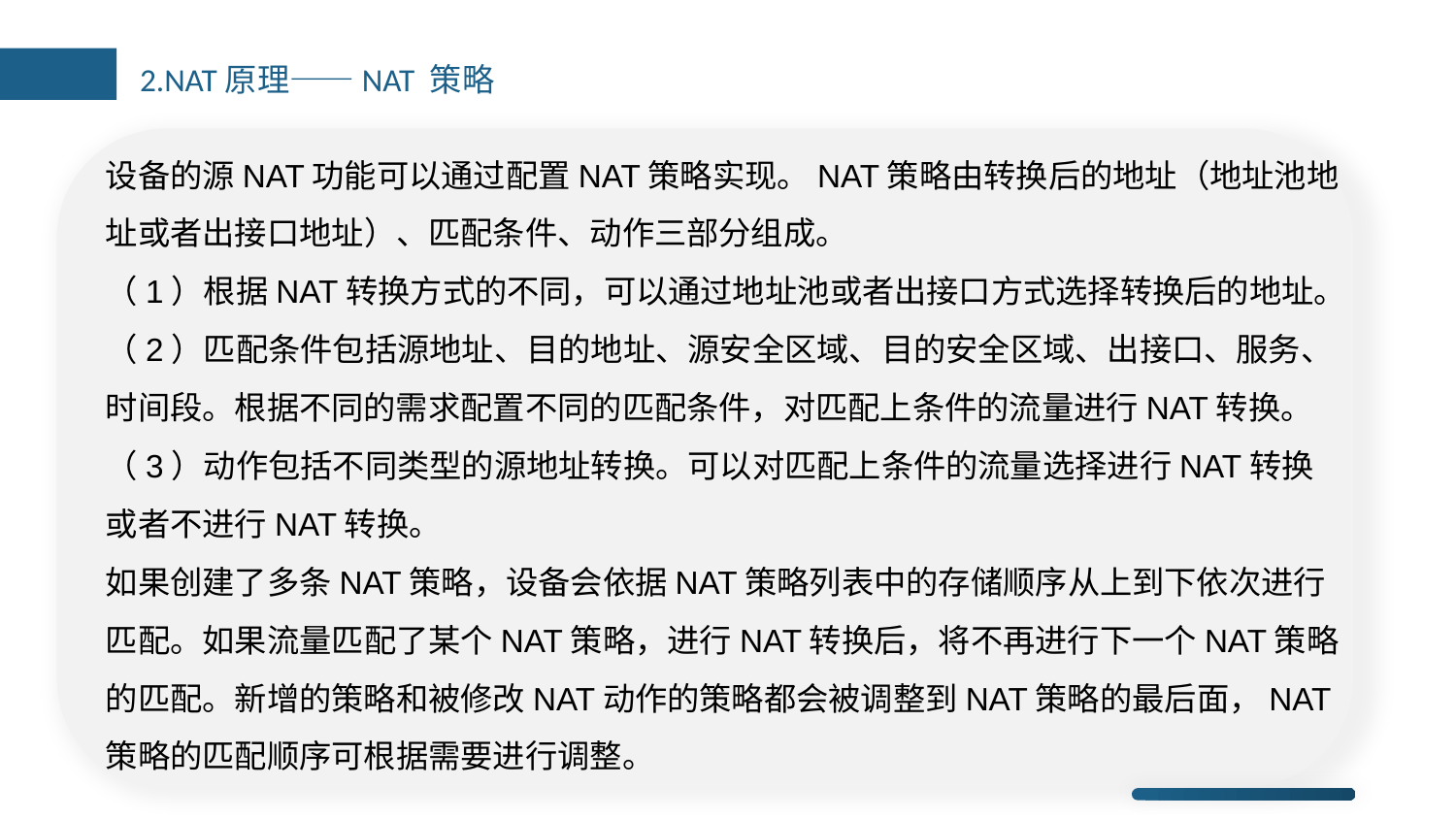

2.NAT原理——NAT 策略

设备的源NAT功能可以通过配置NAT策略实现。NAT策略由转换后的地址（地址池地址或者出接口地址）、匹配条件、动作三部分组成。
（1）根据NAT转换方式的不同，可以通过地址池或者出接口方式选择转换后的地址。
（2）匹配条件包括源地址、目的地址、源安全区域、目的安全区域、出接口、服务、时间段。根据不同的需求配置不同的匹配条件，对匹配上条件的流量进行NAT转换。
（3）动作包括不同类型的源地址转换。可以对匹配上条件的流量选择进行NAT转换或者不进行NAT转换。
如果创建了多条NAT策略，设备会依据NAT策略列表中的存储顺序从上到下依次进行匹配。如果流量匹配了某个NAT策略，进行NAT转换后，将不再进行下一个NAT策略的匹配。新增的策略和被修改NAT动作的策略都会被调整到NAT策略的最后面，NAT策略的匹配顺序可根据需要进行调整。